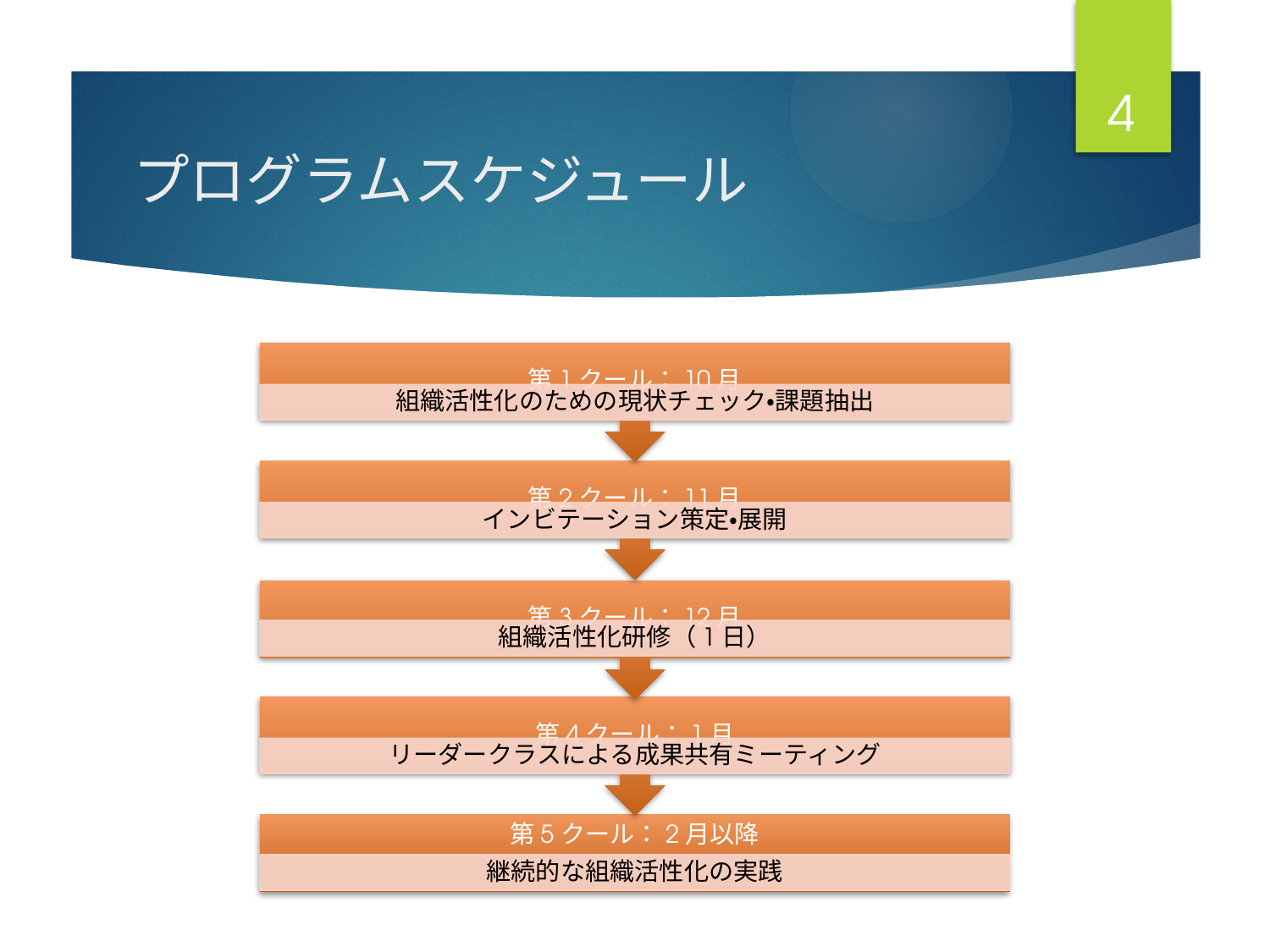

4
# プログラムスケジュール
第5クール：2月以降
継続的な組織活性化の実践
第4クール：1月
リーダークラスによる成果共有ミーティング
第3クール：12月
組織活性化研修（1日）
第2クール：11月
インビテーション策定・展開
第1クール：10月
組織活性化のための現状チェック・課題抽出